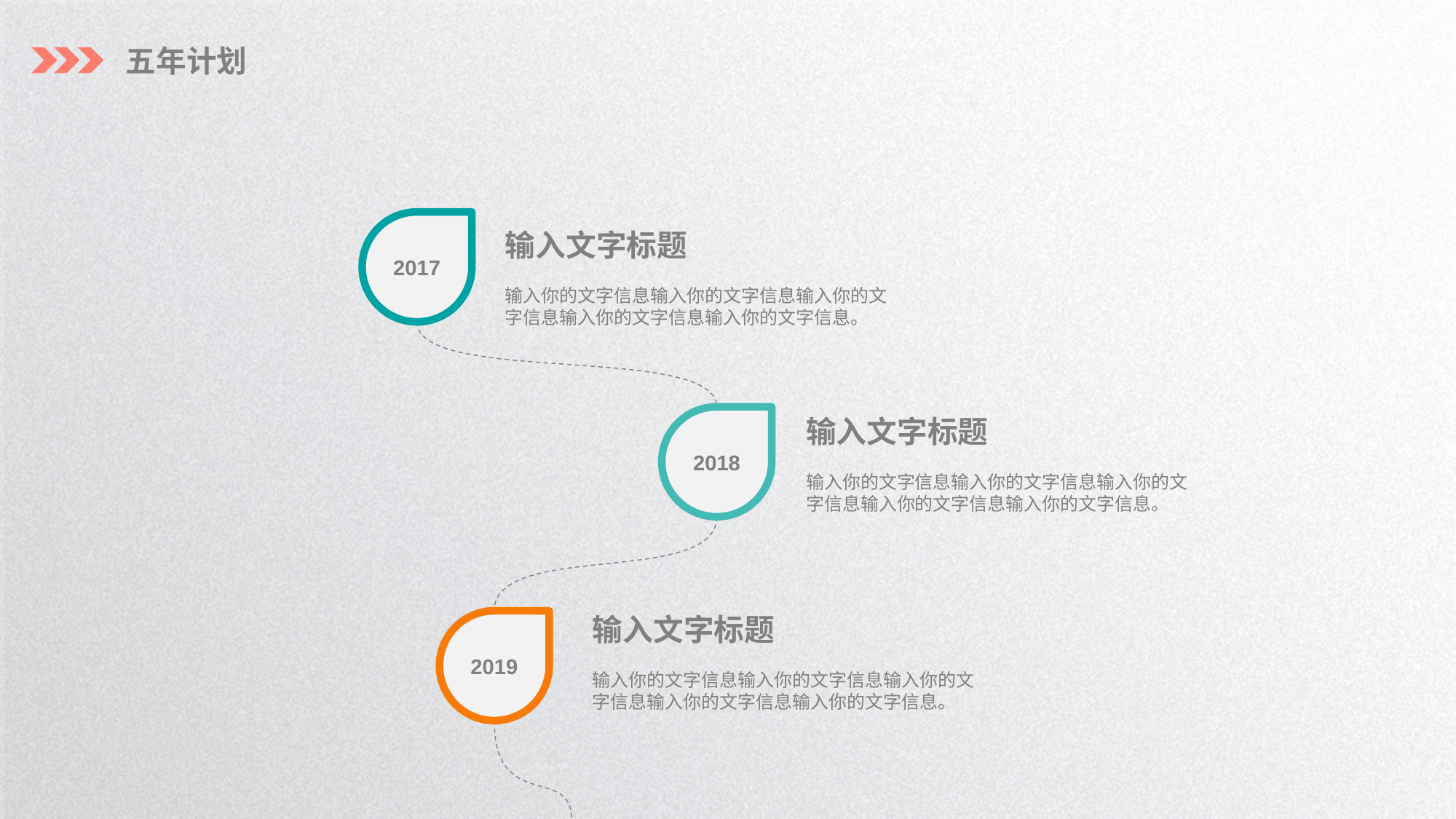

五年计划

2017
输入文字标题

输入你的文字信息输入你的文字信息输入你的文字信息输入你的文字信息输入你的文字信息。
2018
输入文字标题

输入你的文字信息输入你的文字信息输入你的文字信息输入你的文字信息输入你的文字信息。
输入文字标题

输入你的文字信息输入你的文字信息输入你的文字信息输入你的文字信息输入你的文字信息。
2019